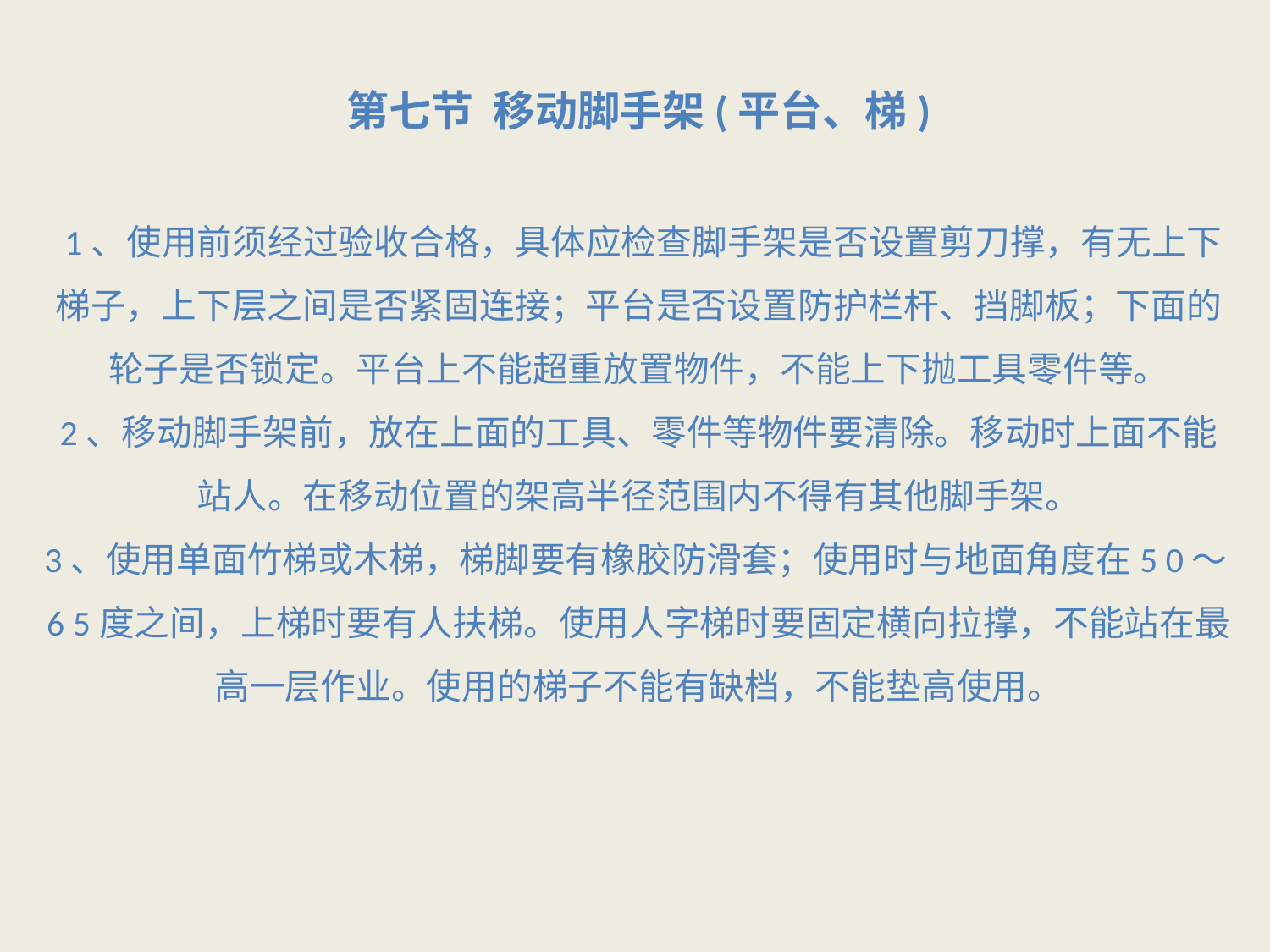

第七节  移动脚手架(平台、梯)
 1、使用前须经过验收合格，具体应检查脚手架是否设置剪刀撑，有无上下梯子，上下层之间是否紧固连接；平台是否设置防护栏杆、挡脚板；下面的轮子是否锁定。平台上不能超重放置物件，不能上下抛工具零件等。2、移动脚手架前，放在上面的工具、零件等物件要清除。移动时上面不能站人。在移动位置的架高半径范围内不得有其他脚手架。3、使用单面竹梯或木梯，梯脚要有橡胶防滑套；使用时与地面角度在5 0～6 5度之间，上梯时要有人扶梯。使用人字梯时要固定横向拉撑，不能站在最高一层作业。使用的梯子不能有缺档，不能垫高使用。